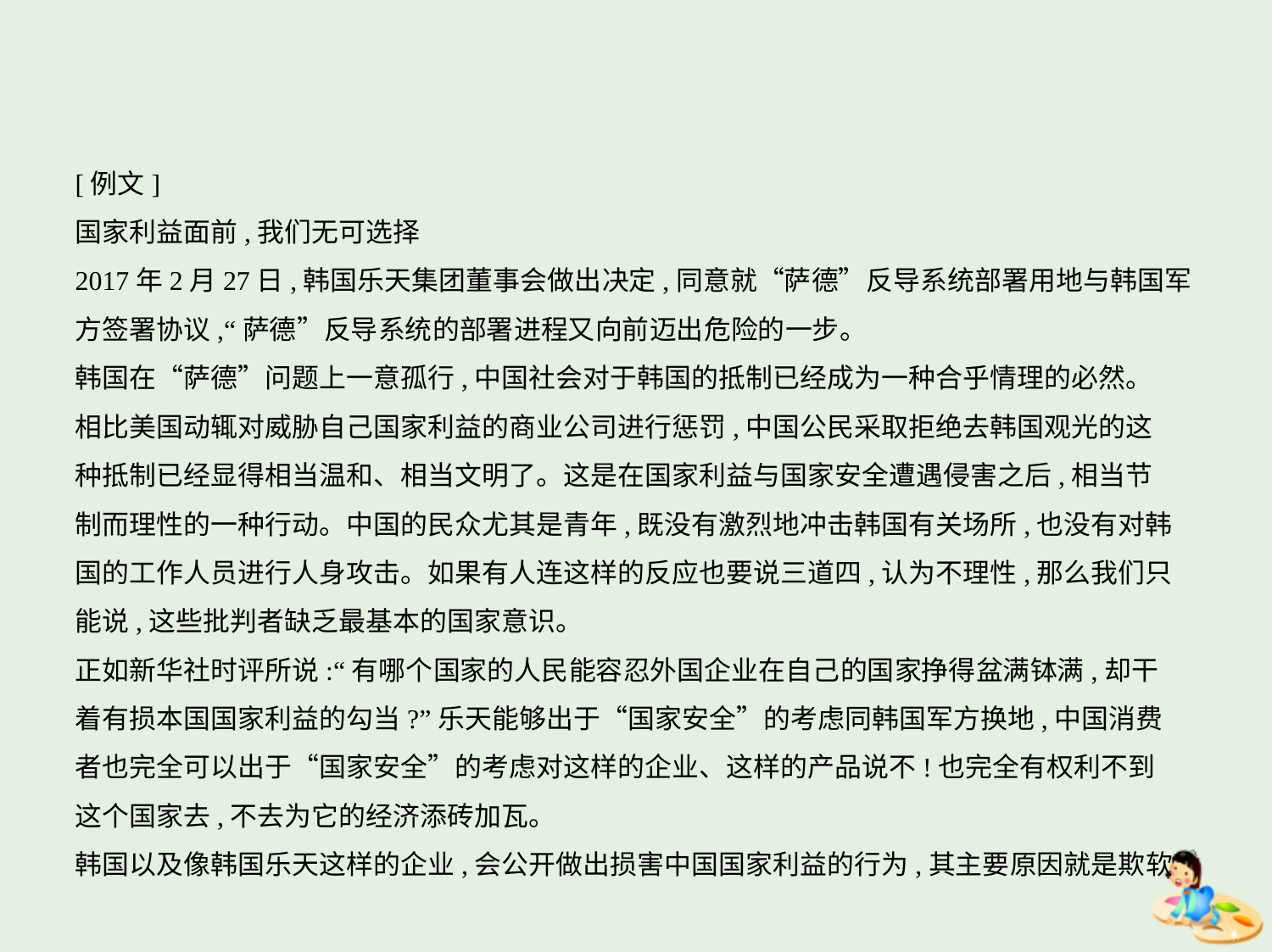

[例文]
国家利益面前,我们无可选择
2017年2月27日,韩国乐天集团董事会做出决定,同意就“萨德”反导系统部署用地与韩国军
方签署协议,“萨德”反导系统的部署进程又向前迈出危险的一步。
韩国在“萨德”问题上一意孤行,中国社会对于韩国的抵制已经成为一种合乎情理的必然。
相比美国动辄对威胁自己国家利益的商业公司进行惩罚,中国公民采取拒绝去韩国观光的这
种抵制已经显得相当温和、相当文明了。这是在国家利益与国家安全遭遇侵害之后,相当节
制而理性的一种行动。中国的民众尤其是青年,既没有激烈地冲击韩国有关场所,也没有对韩
国的工作人员进行人身攻击。如果有人连这样的反应也要说三道四,认为不理性,那么我们只
能说,这些批判者缺乏最基本的国家意识。
正如新华社时评所说:“有哪个国家的人民能容忍外国企业在自己的国家挣得盆满钵满,却干
着有损本国国家利益的勾当?”乐天能够出于“国家安全”的考虑同韩国军方换地,中国消费
者也完全可以出于“国家安全”的考虑对这样的企业、这样的产品说不!也完全有权利不到
这个国家去,不去为它的经济添砖加瓦。
韩国以及像韩国乐天这样的企业,会公开做出损害中国国家利益的行为,其主要原因就是欺软